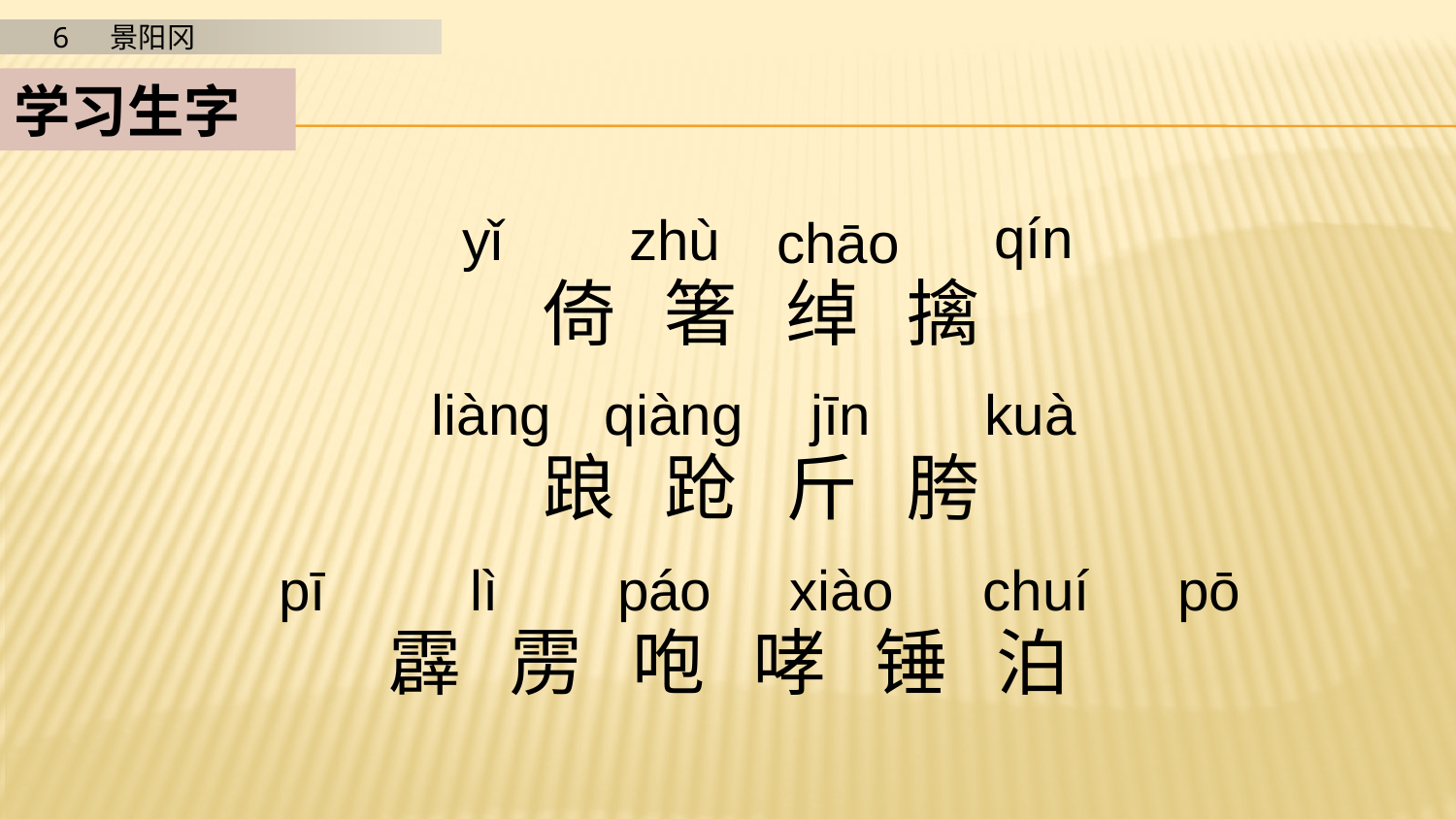

学习生字
qín
yǐ
zhù
chāo
倚   箸   绰   擒

踉   跄   斤   胯

霹   雳   咆   哮   锤   泊

jīn
liàng
qiàng
kuà
pī
lì
páo
xiào
chuí
pō